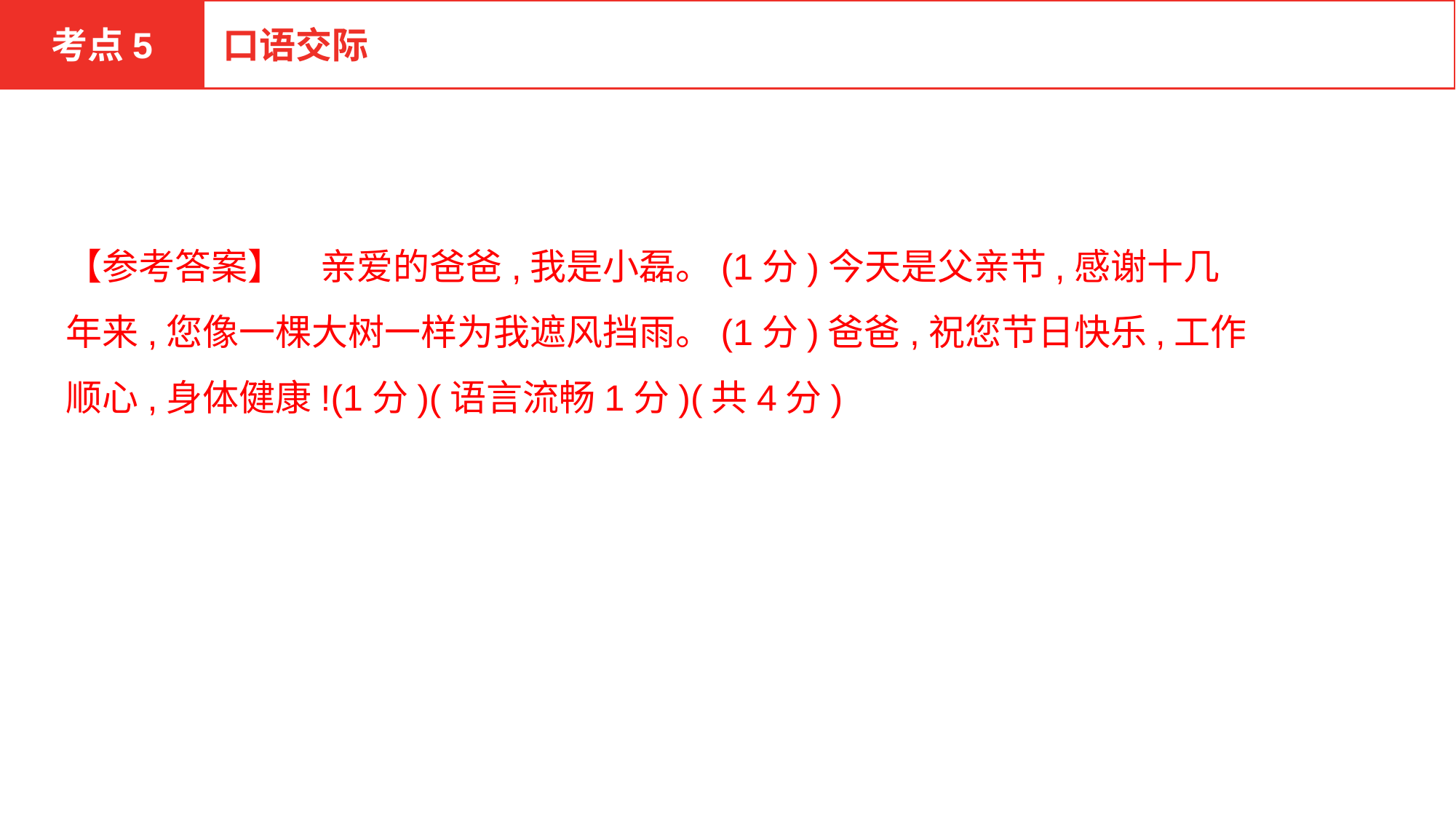

考点5
口语交际
【参考答案】　亲爱的爸爸,我是小磊。(1分)今天是父亲节,感谢十几年来,您像一棵大树一样为我遮风挡雨。(1分)爸爸,祝您节日快乐,工作顺心,身体健康!(1分)(语言流畅1分)(共4分)